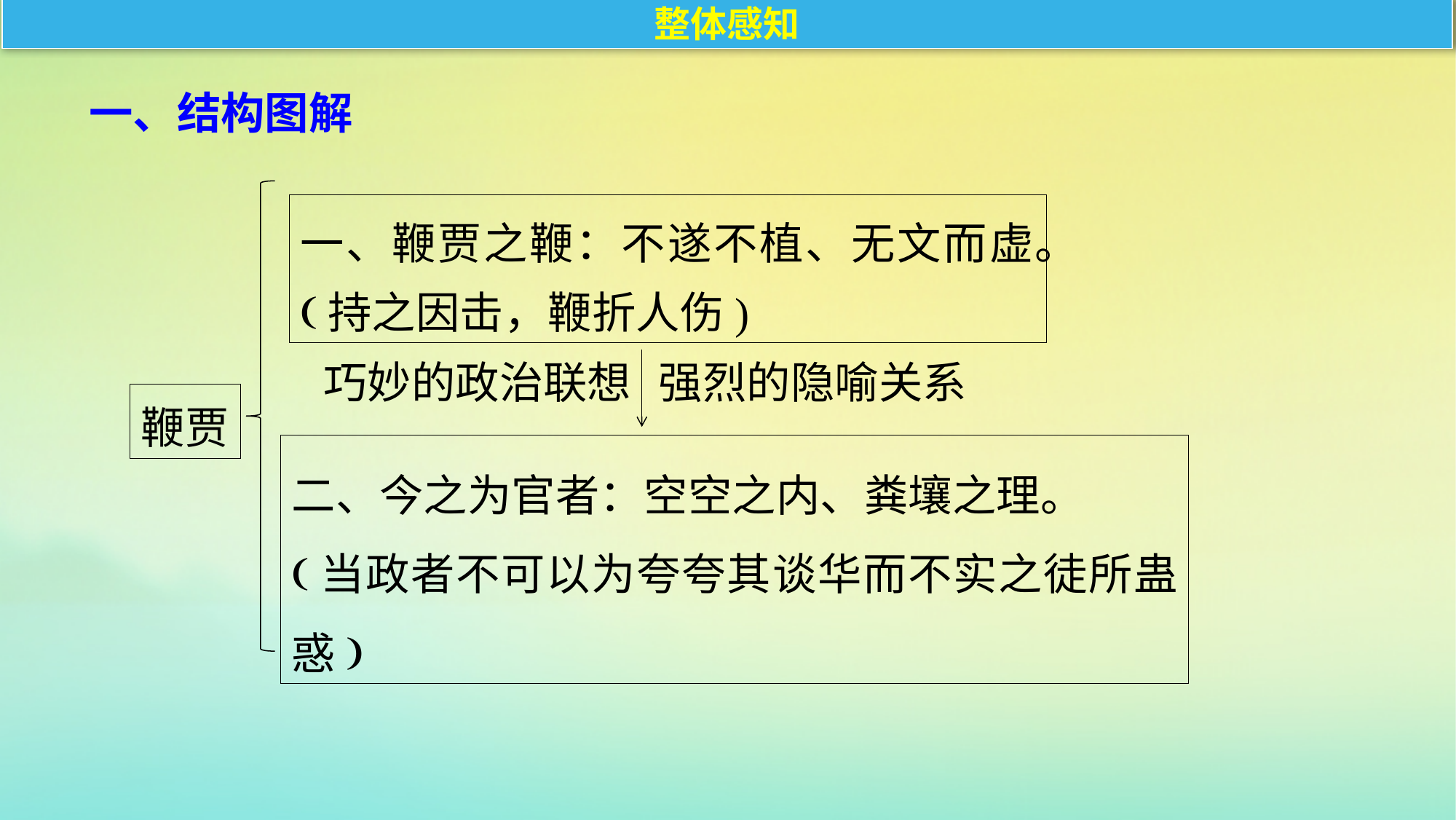

整体感知
一、结构图解

一、鞭贾之鞭：不遂不植、无文而虚。
(持之因击，鞭折人伤)
巧妙的政治联想
强烈的隐喻关系
鞭贾
二、今之为官者：空空之内、粪壤之理。
(当政者不可以为夸夸其谈华而不实之徒所蛊惑)